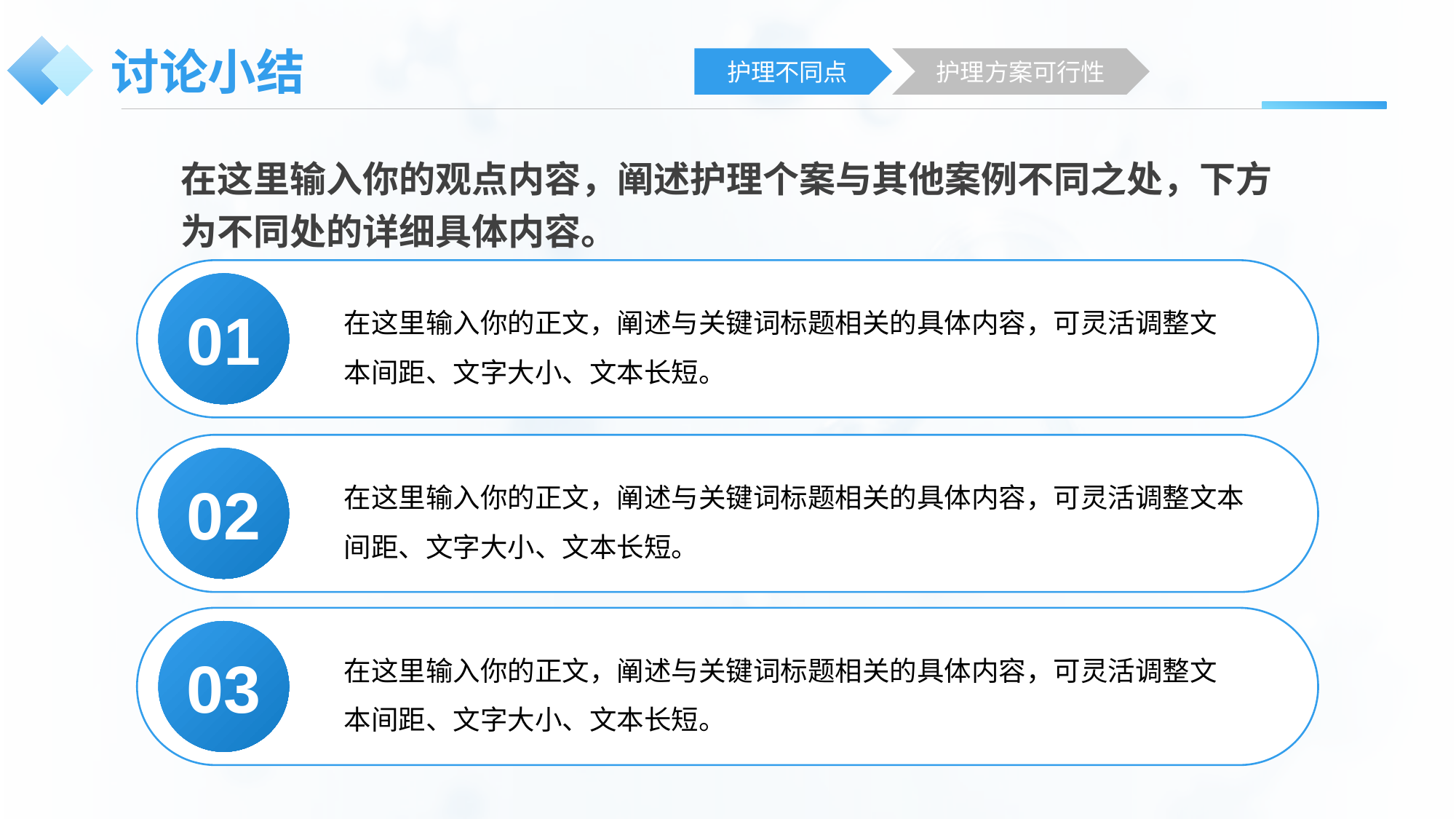

# 讨论小结
护理不同点
护理方案可行性
在这里输入你的观点内容，阐述护理个案与其他案例不同之处，下方为不同处的详细具体内容。

01
在这里输入你的正文，阐述与关键词标题相关的具体内容，可灵活调整文本间距、文字大小、文本长短。

02
在这里输入你的正文，阐述与关键词标题相关的具体内容，可灵活调整文本间距、文字大小、文本长短。

03
在这里输入你的正文，阐述与关键词标题相关的具体内容，可灵活调整文本间距、文字大小、文本长短。